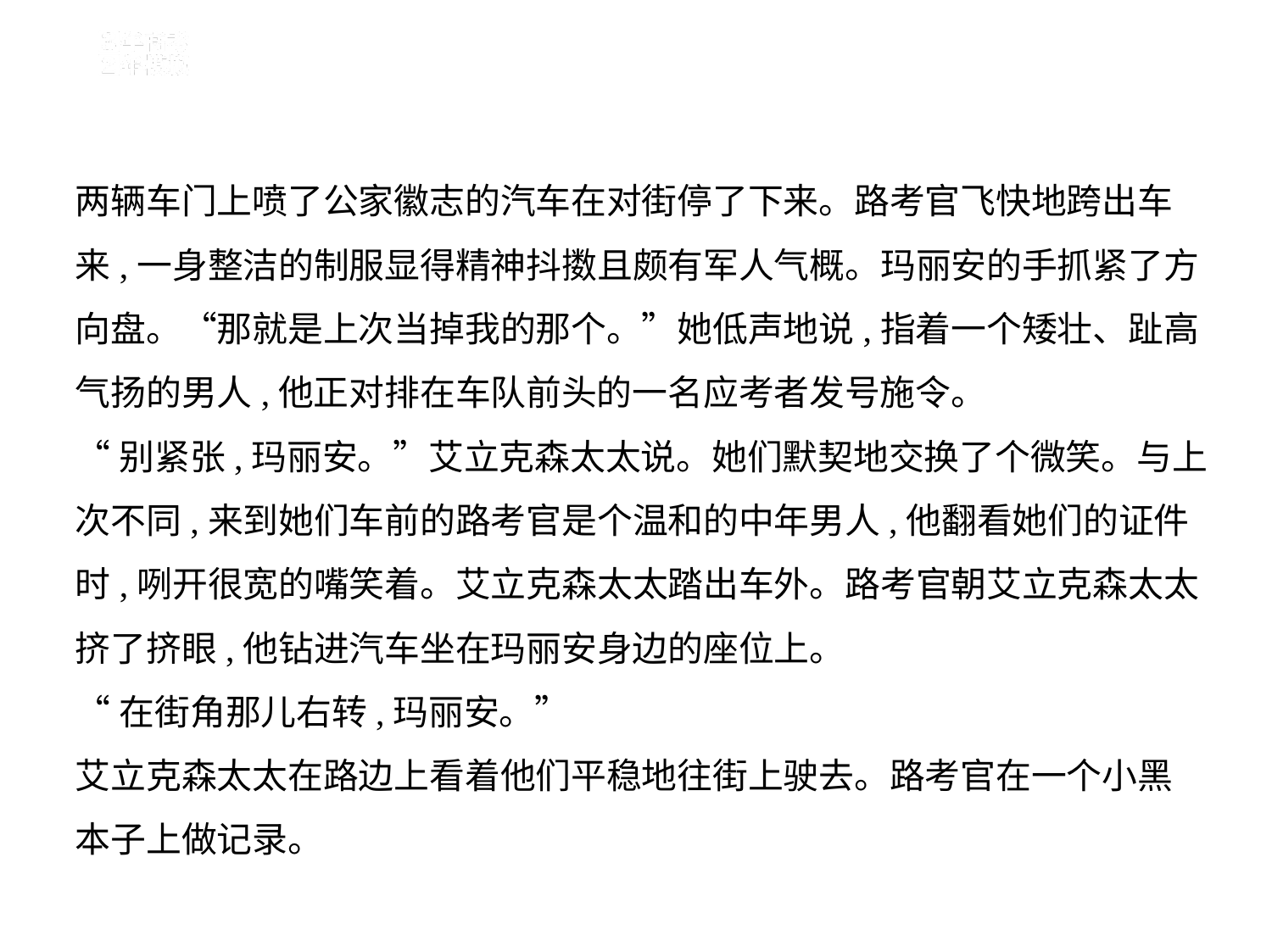

两辆车门上喷了公家徽志的汽车在对街停了下来。路考官飞快地跨出车
来,一身整洁的制服显得精神抖擞且颇有军人气概。玛丽安的手抓紧了方
向盘。“那就是上次当掉我的那个。”她低声地说,指着一个矮壮、趾高
气扬的男人,他正对排在车队前头的一名应考者发号施令。
“别紧张,玛丽安。”艾立克森太太说。她们默契地交换了个微笑。与上
次不同,来到她们车前的路考官是个温和的中年男人,他翻看她们的证件
时,咧开很宽的嘴笑着。艾立克森太太踏出车外。路考官朝艾立克森太太
挤了挤眼,他钻进汽车坐在玛丽安身边的座位上。
“在街角那儿右转,玛丽安。”
艾立克森太太在路边上看着他们平稳地往街上驶去。路考官在一个小黑
本子上做记录。